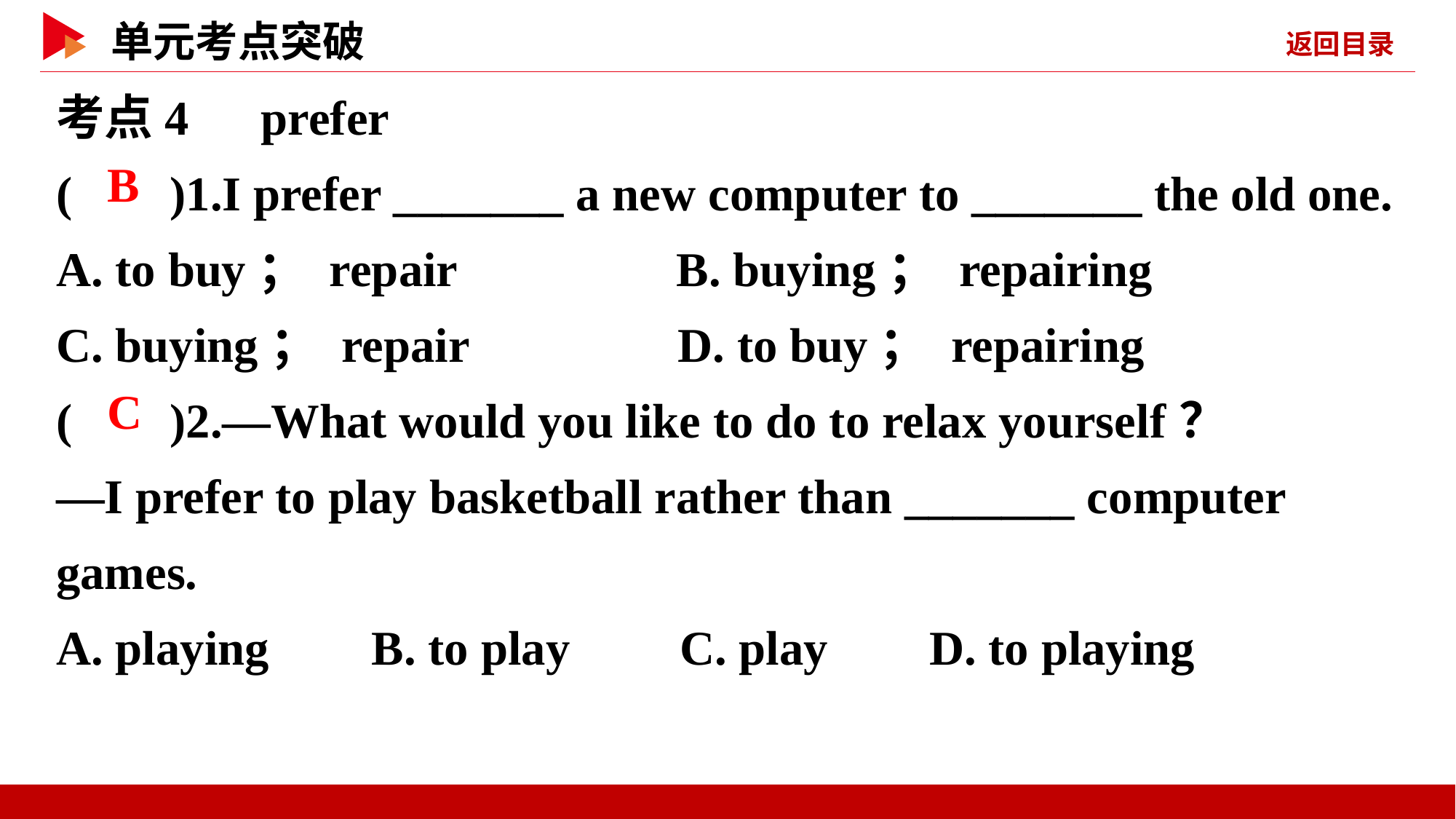

考点4　prefer
(        )1.I prefer _______ a new computer to _______ the old one.
A. to buy； repair                    B. buying； repairing
C. buying； repair                   D. to buy； repairing
(        )2.—What would you like to do to relax yourself？
—I prefer to play basketball rather than _______ computer games.
A. playing	        B. to play          C. play	D. to playing
   B
   C